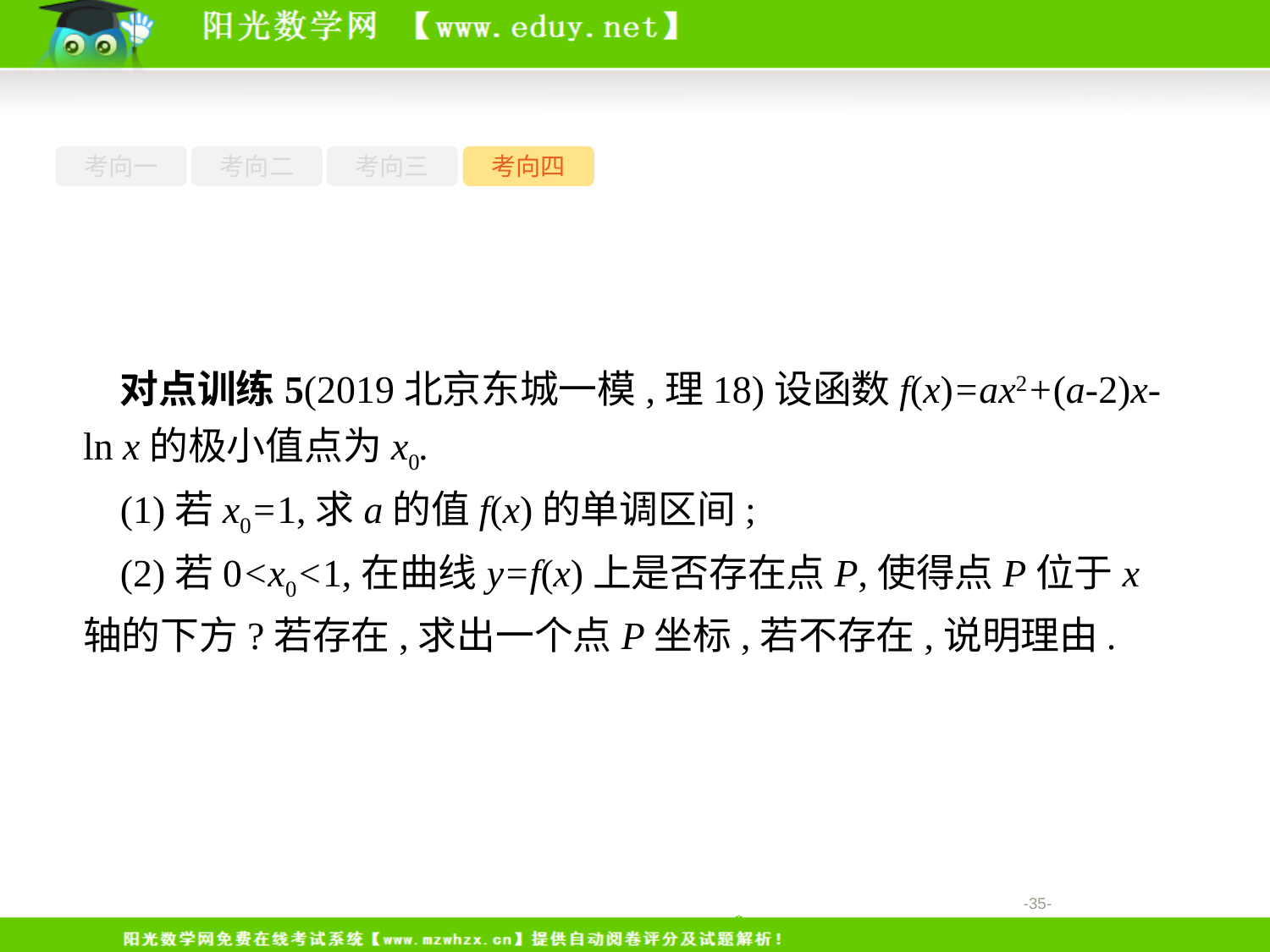

考向一
考向二
考向三
考向四
对点训练5(2019北京东城一模,理18)设函数f(x)=ax2+(a-2)x-ln x的极小值点为x0.
(1)若x0=1,求a的值f(x)的单调区间;
(2)若0<x0<1,在曲线y=f(x)上是否存在点P,使得点P位于x轴的下方?若存在,求出一个点P坐标,若不存在,说明理由.
-35-